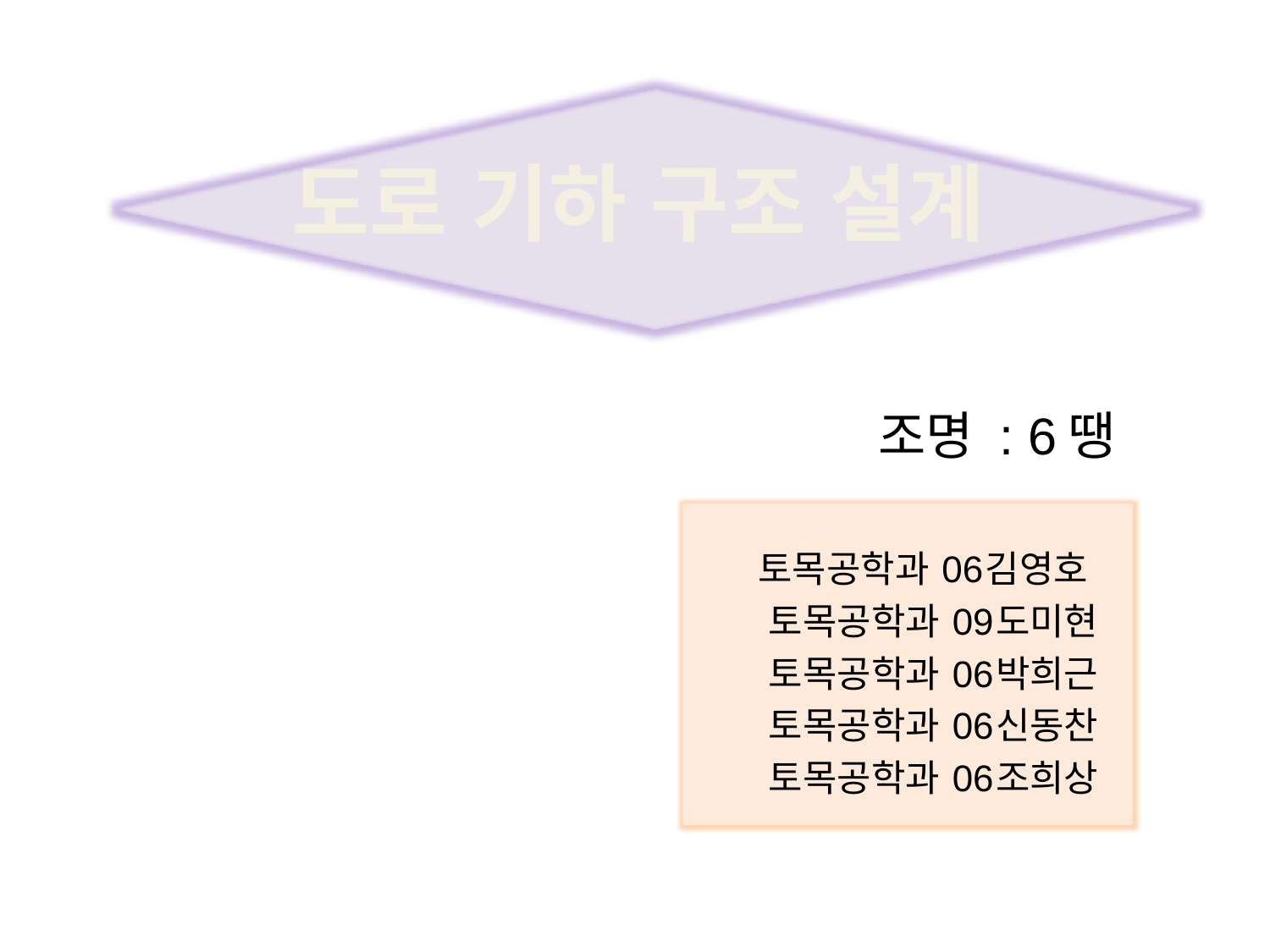

# 도로 기하 구조 설계
조명 : 6땡

토목공학과 06김영호
토목공학과 09도미현
토목공학과 06박희근
토목공학과 06신동찬
토목공학과 06조희상